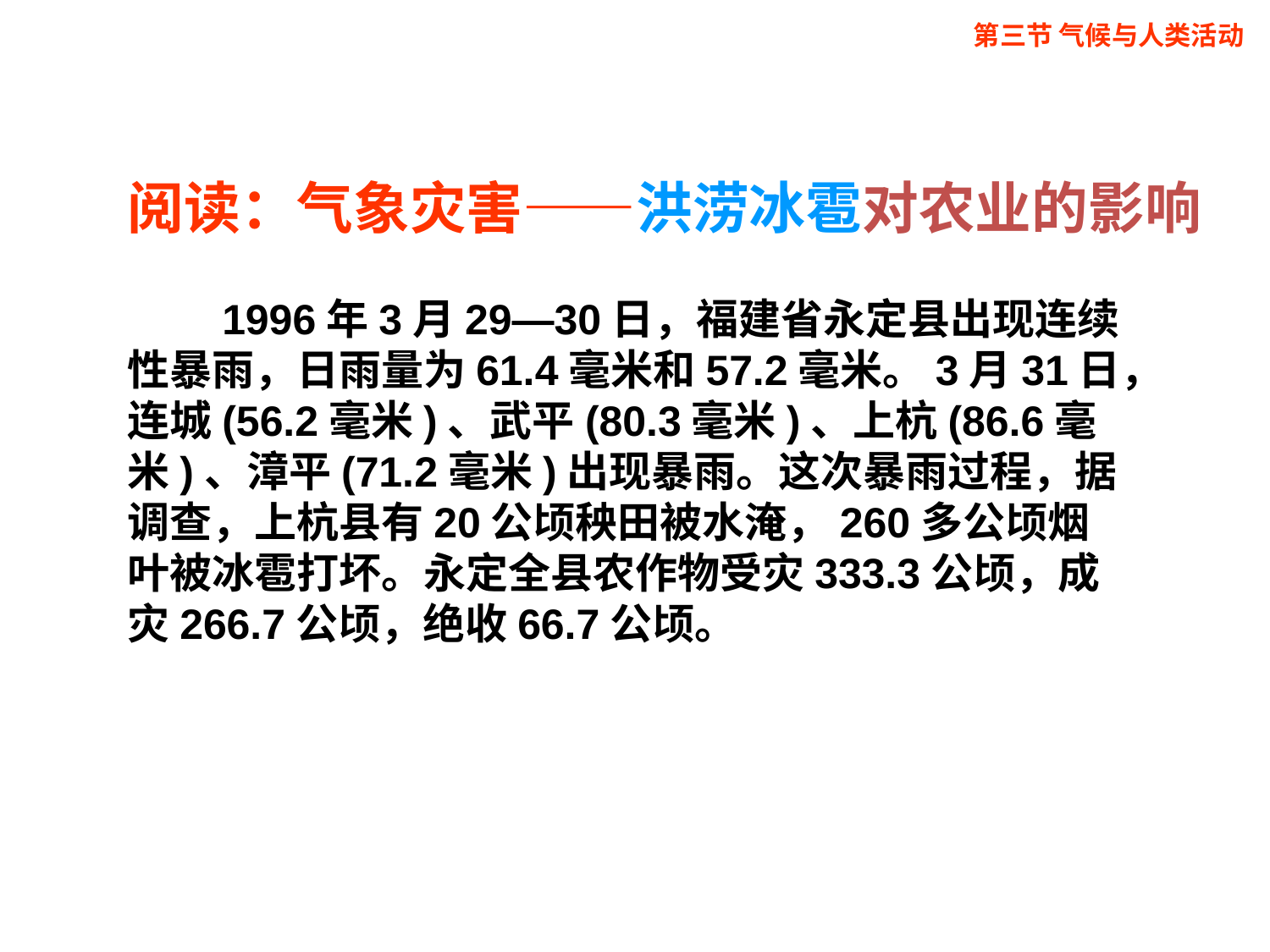

第三节 气候与人类活动
# 阅读：气象灾害——洪涝冰雹对农业的影响
　　1996年3月29—30日，福建省永定县出现连续性暴雨，日雨量为61.4毫米和57.2毫米。3月31日，连城(56.2毫米)、武平(80.3毫米)、上杭(86.6毫米)、漳平(71.2毫米)出现暴雨。这次暴雨过程，据调查，上杭县有20公顷秧田被水淹，260多公顷烟叶被冰雹打坏。永定全县农作物受灾333.3公顷，成灾266.7公顷，绝收66.7公顷。